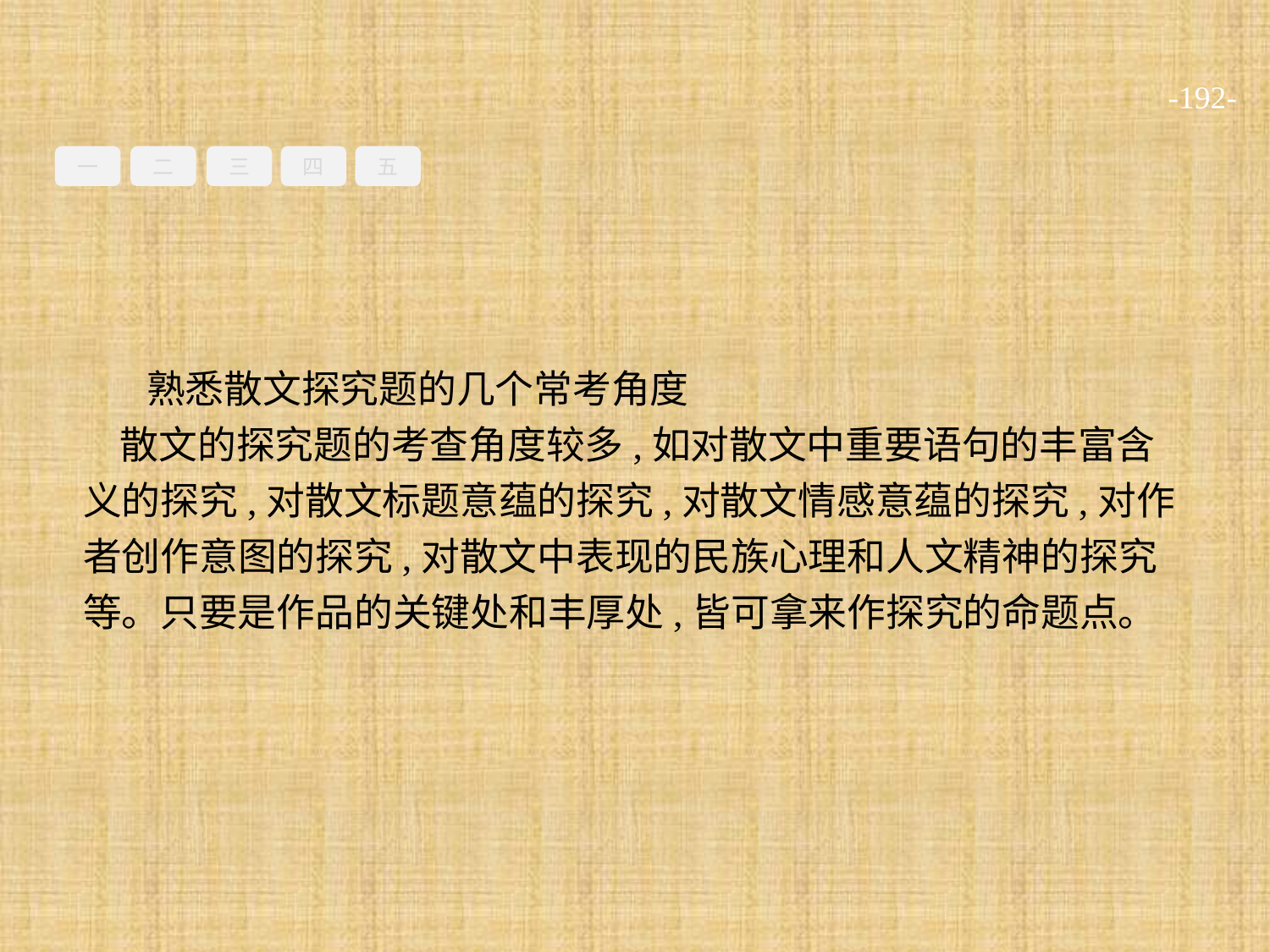

-192-
一
二
三
四
五
熟悉散文探究题的几个常考角度
散文的探究题的考查角度较多,如对散文中重要语句的丰富含义的探究,对散文标题意蕴的探究,对散文情感意蕴的探究,对作者创作意图的探究,对散文中表现的民族心理和人文精神的探究等。只要是作品的关键处和丰厚处,皆可拿来作探究的命题点。